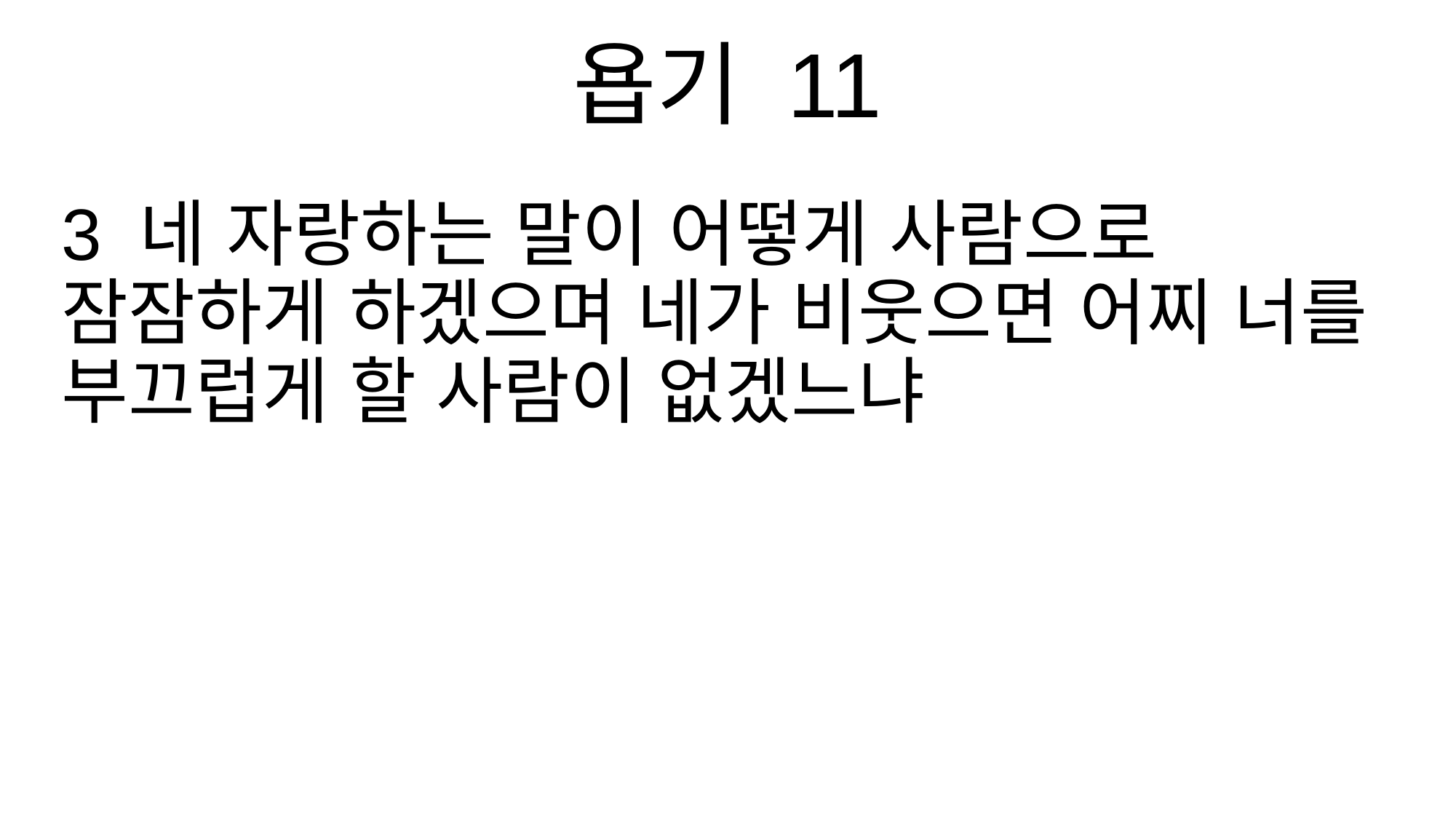

욥기 11
3 네 자랑하는 말이 어떻게 사람으로 잠잠하게 하겠으며 네가 비웃으면 어찌 너를 부끄럽게 할 사람이 없겠느냐